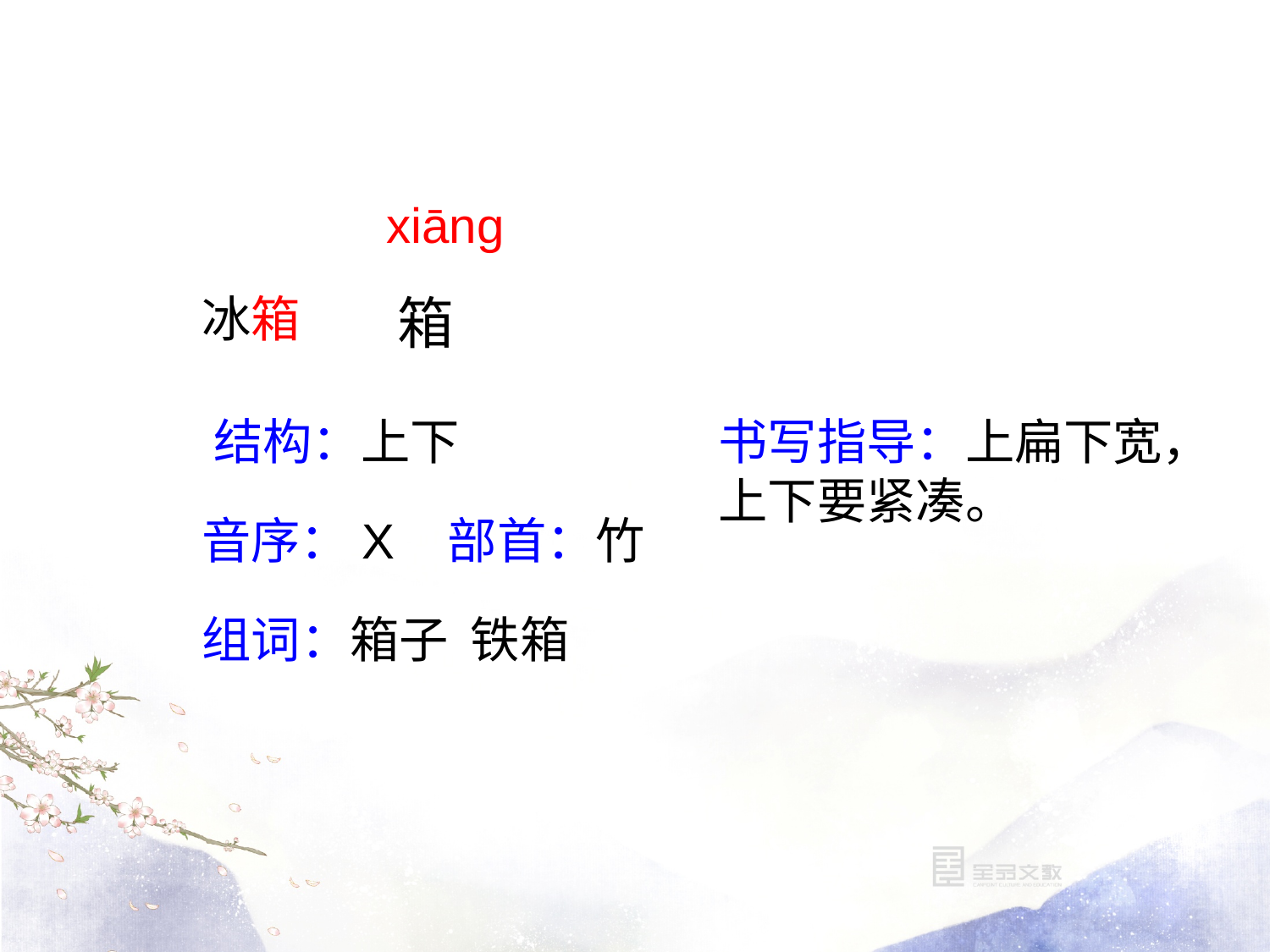

xiānɡ
冰箱
箱
书写指导：上扁下宽，上下要紧凑。
结构：上下
音序：X   部首：竹
组词：箱子  铁箱